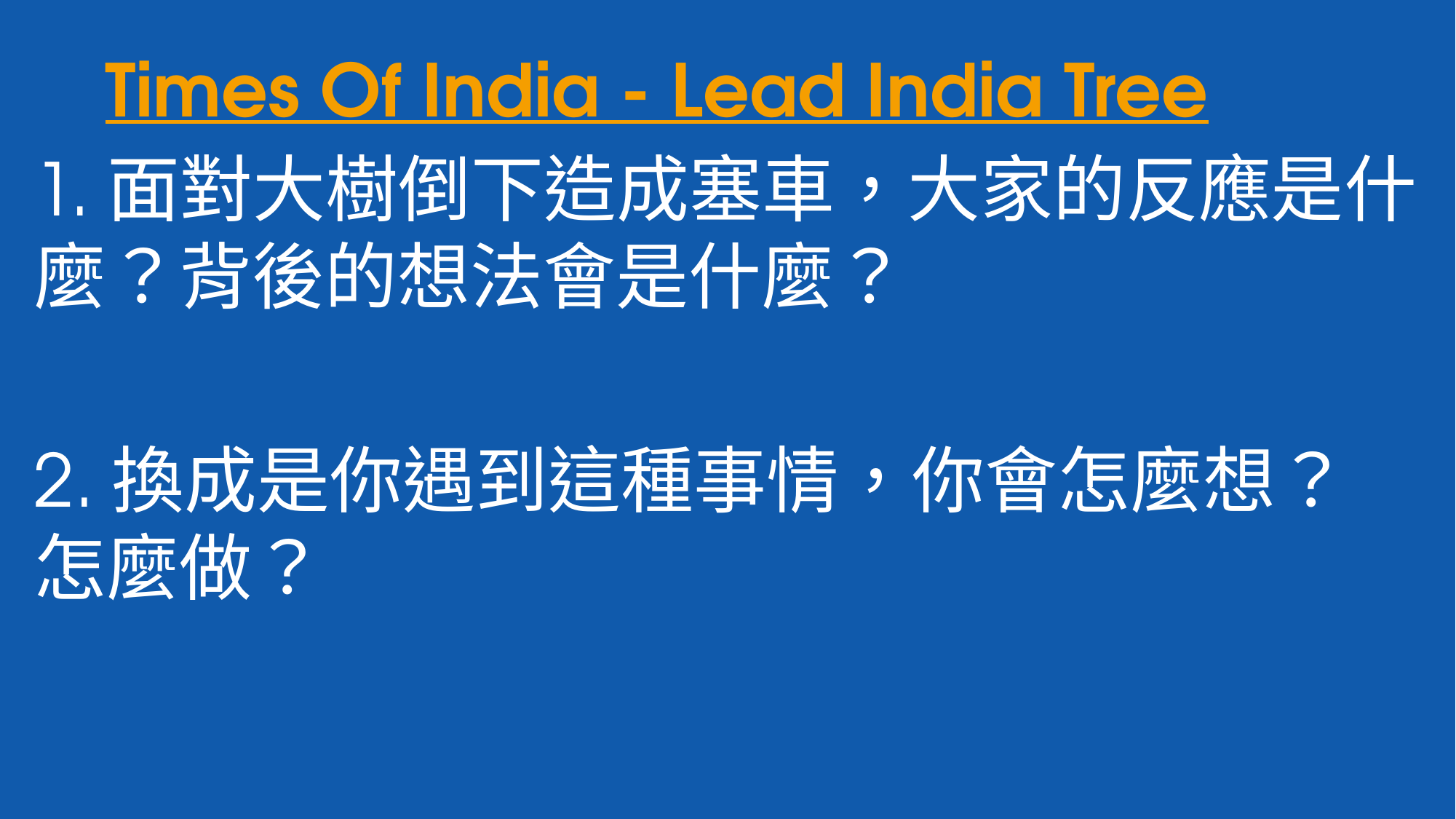

Times Of India - Lead India Tree
1.面對大樹倒下造成塞車，大家的反應是什麼？背後的想法會是什麼？

2.換成是你遇到這種事情，你會怎麼想？怎麼做？